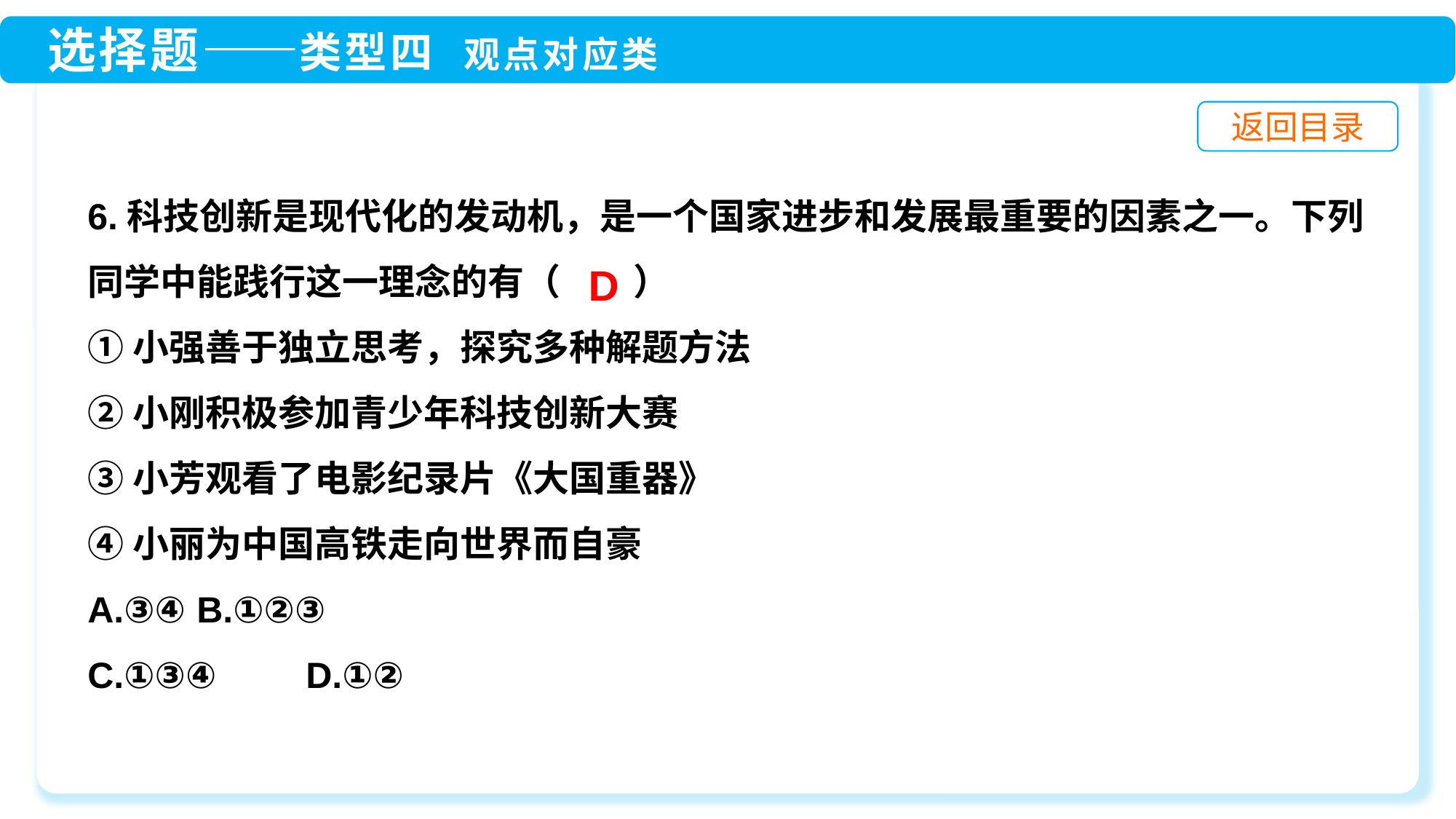

6.科技创新是现代化的发动机，是一个国家进步和发展最重要的因素之一。下列同学中能践行这一理念的有（　　）
①小强善于独立思考，探究多种解题方法
②小刚积极参加青少年科技创新大赛
③小芳观看了电影纪录片《大国重器》
④小丽为中国高铁走向世界而自豪
A.③④	B.①②③
C.①③④	D.①②

D